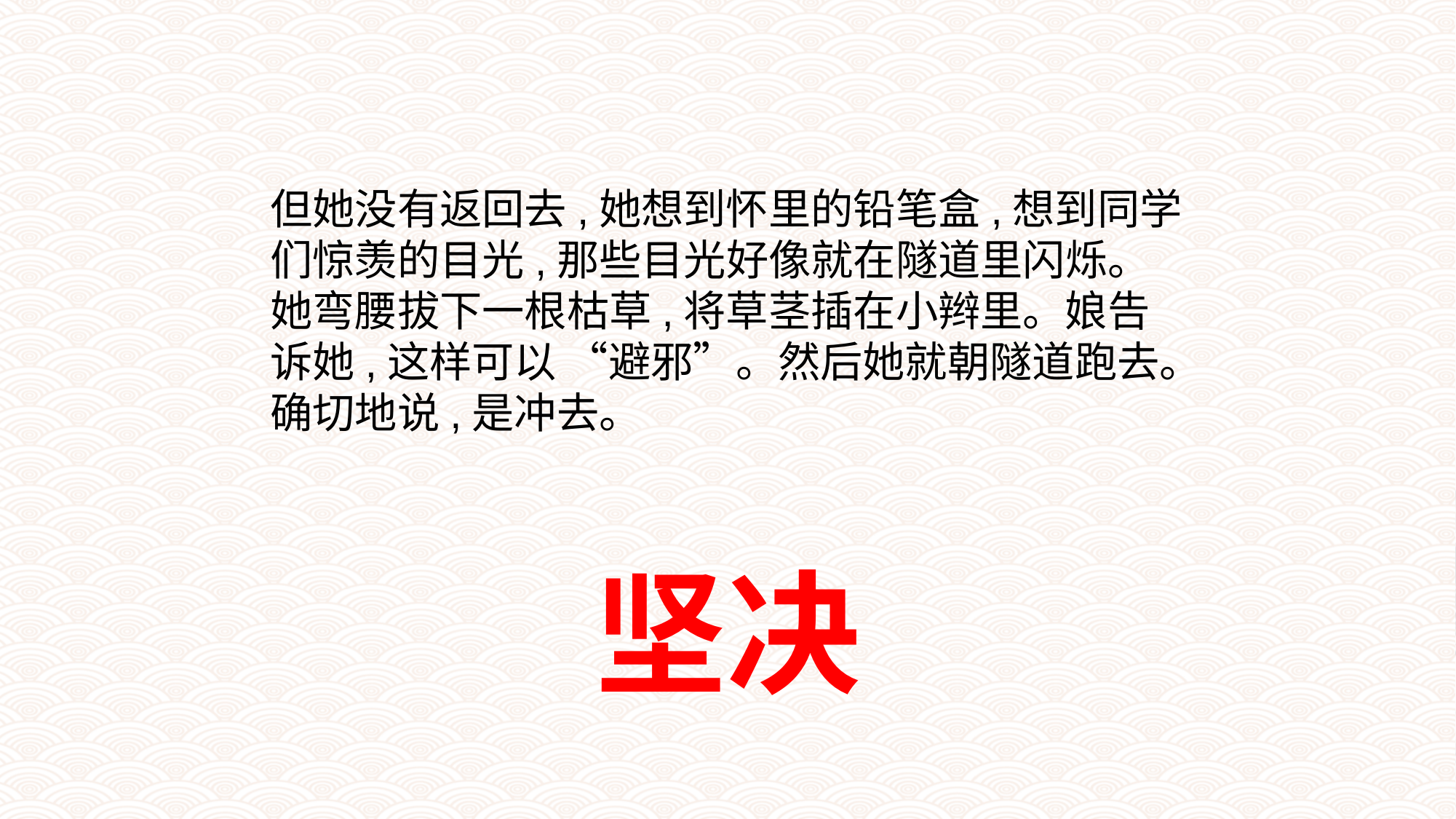

但她没有返回去,她想到怀里的铅笔盒,想到同学们惊羡的目光,那些目光好像就在隧道里闪烁。她弯腰拔下一根枯草,将草茎插在小辫里。娘告诉她,这样可以 “避邪”。然后她就朝隧道跑去。确切地说,是冲去。
坚决